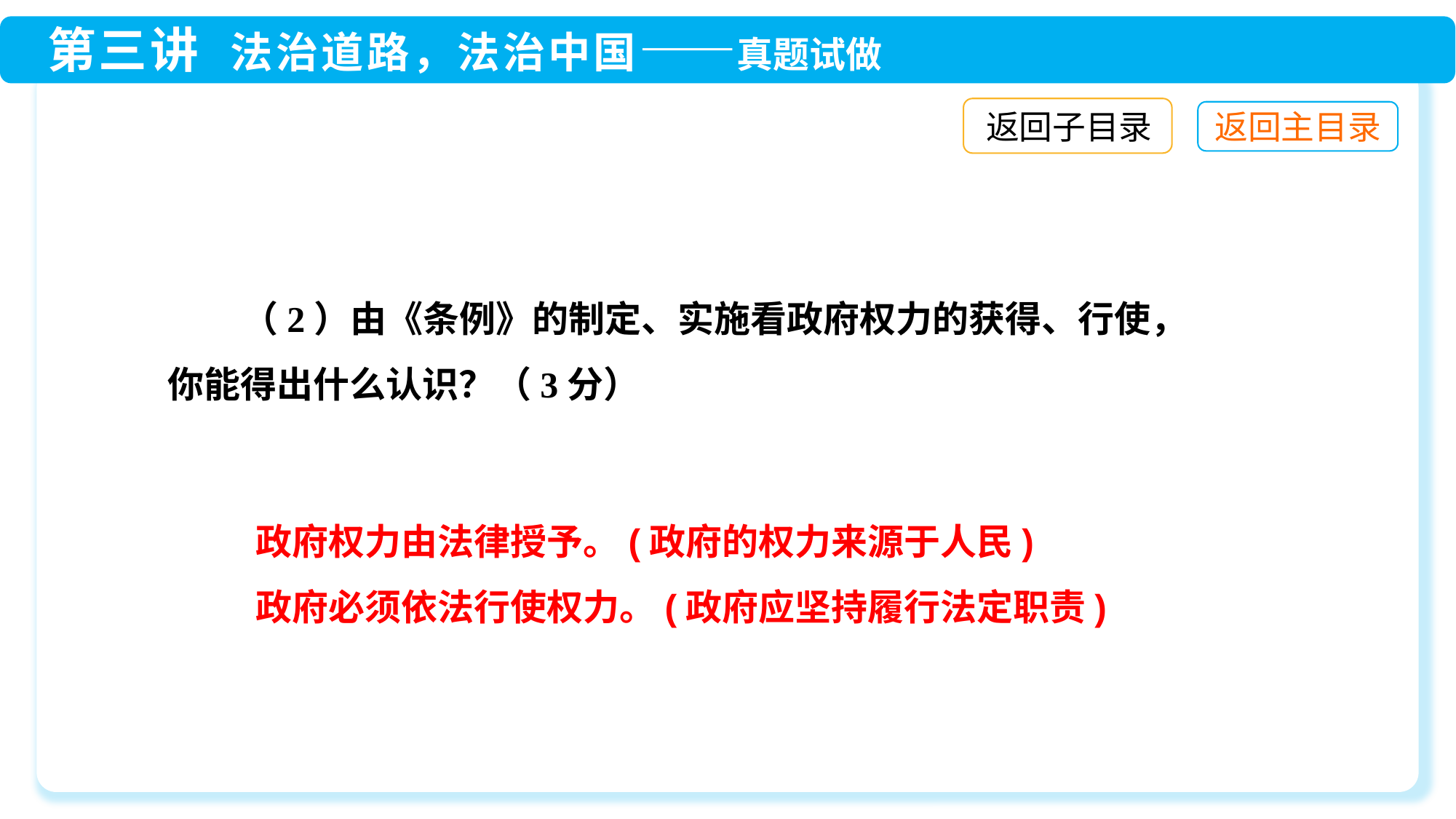

返回子目录

        （2）由《条例》的制定、实施看政府权力的获得、行使，你能得出什么认识？（3分）
政府权力由法律授予。(政府的权力来源于人民)
政府必须依法行使权力。(政府应坚持履行法定职责)